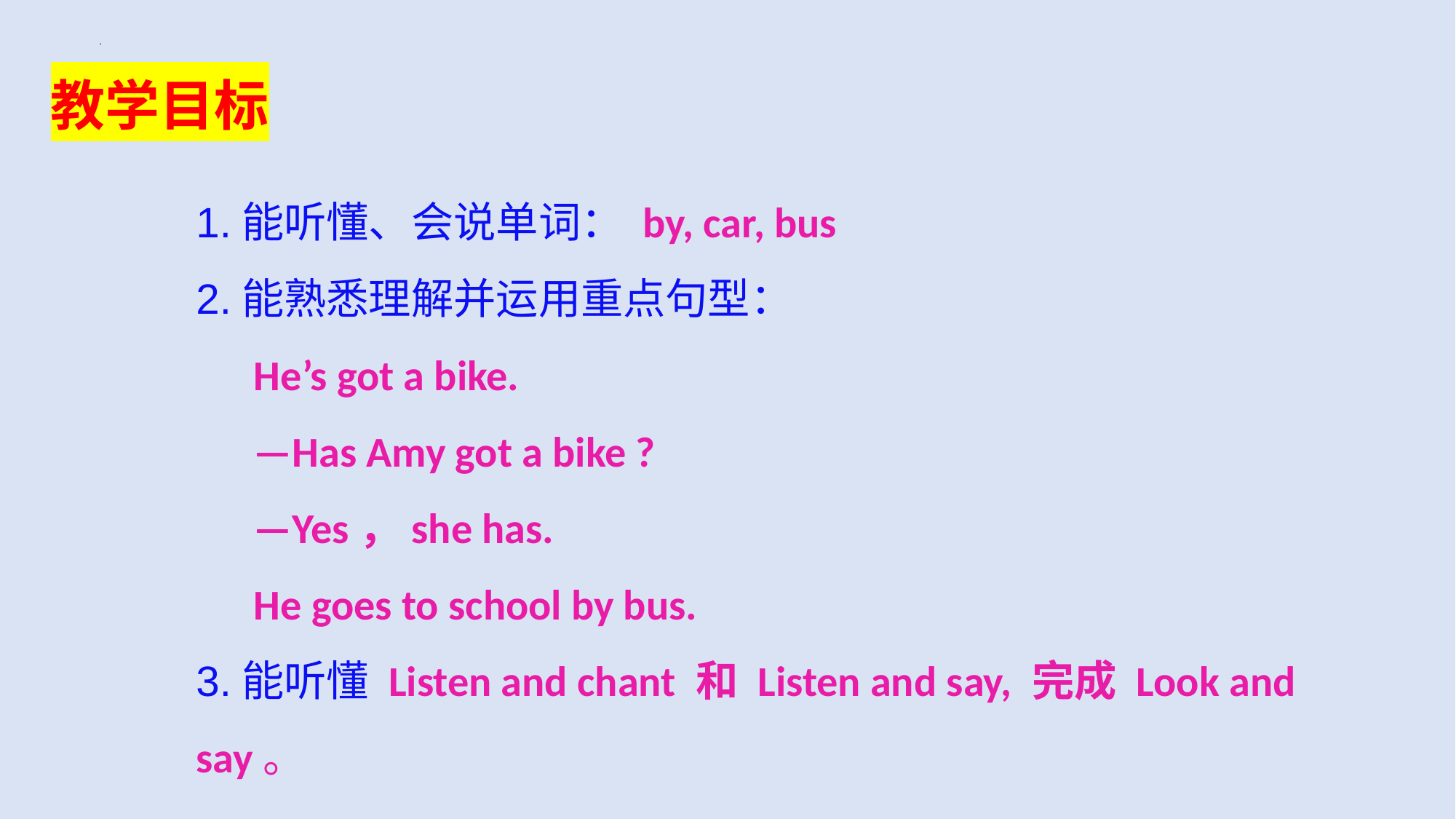

教学目标
1.能听懂、会说单词： by, car, bus
2.能熟悉理解并运用重点句型：
      He’s got a bike.
      —Has Amy got a bike ?
      —Yes，she has.
      He goes to school by bus.
3.能听懂 Listen and chant 和 Listen and say, 完成 Look and say。